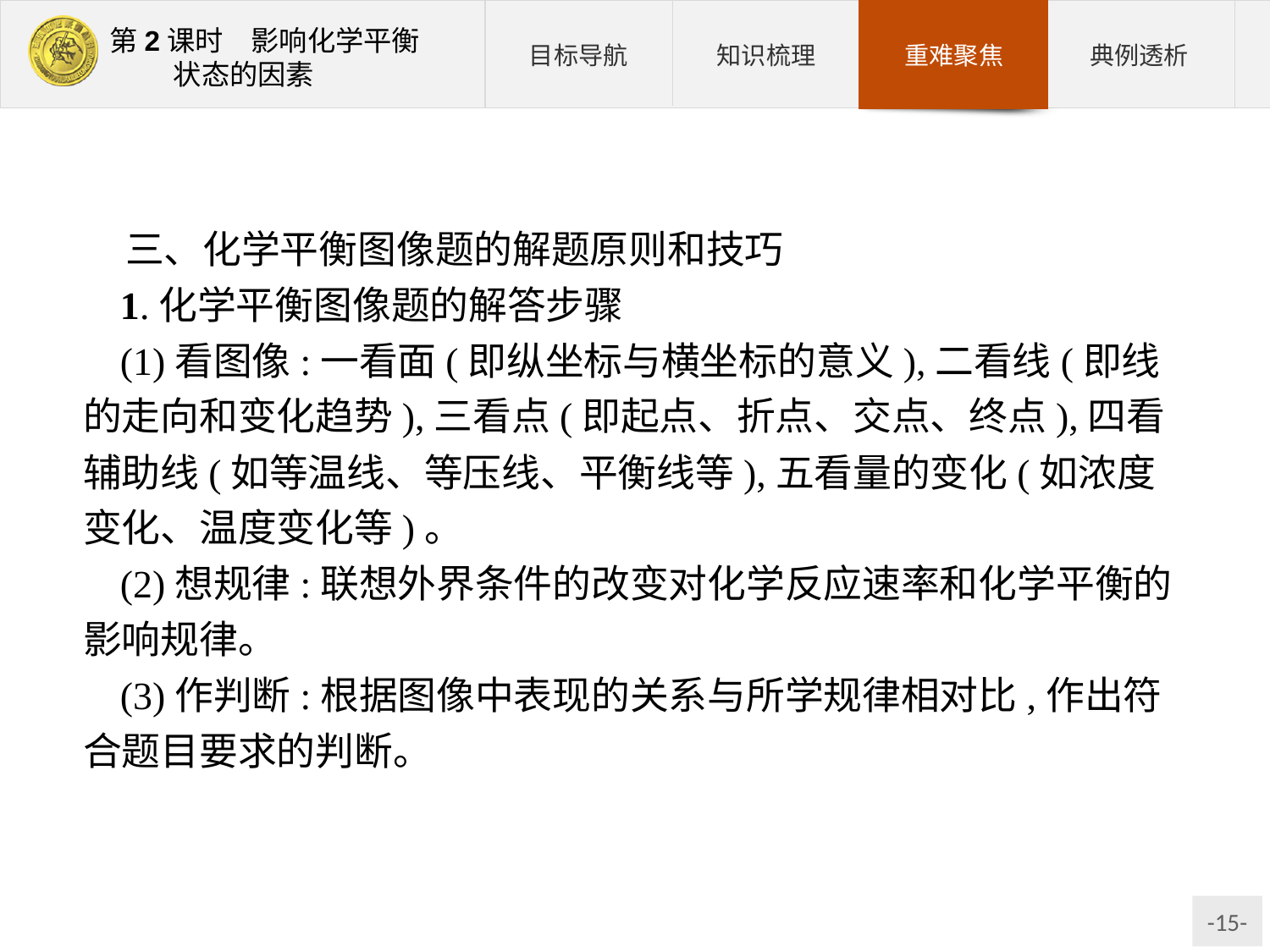

三、化学平衡图像题的解题原则和技巧
1.化学平衡图像题的解答步骤
(1)看图像:一看面(即纵坐标与横坐标的意义),二看线(即线的走向和变化趋势),三看点(即起点、折点、交点、终点),四看辅助线(如等温线、等压线、平衡线等),五看量的变化(如浓度变化、温度变化等)。
(2)想规律:联想外界条件的改变对化学反应速率和化学平衡的影响规律。
(3)作判断:根据图像中表现的关系与所学规律相对比,作出符合题目要求的判断。